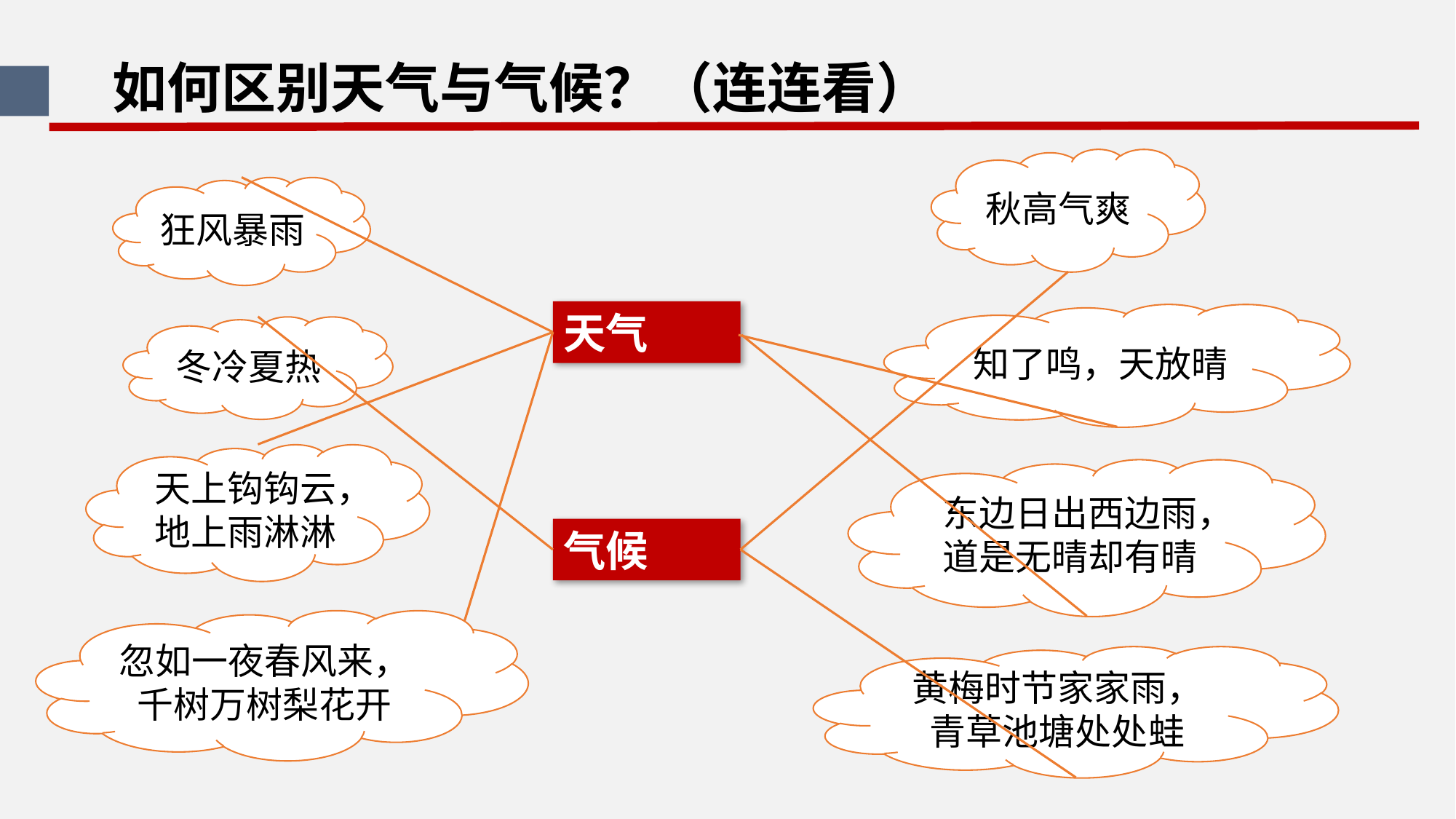

如何区别天气与气候？（连连看）

秋高气爽
狂风暴雨
天气
知了鸣，天放晴
冬冷夏热
天上钩钩云，地上雨淋淋
东边日出西边雨，道是无晴却有晴
气候
忽如一夜春风来，千树万树梨花开
黄梅时节家家雨，青草池塘处处蛙